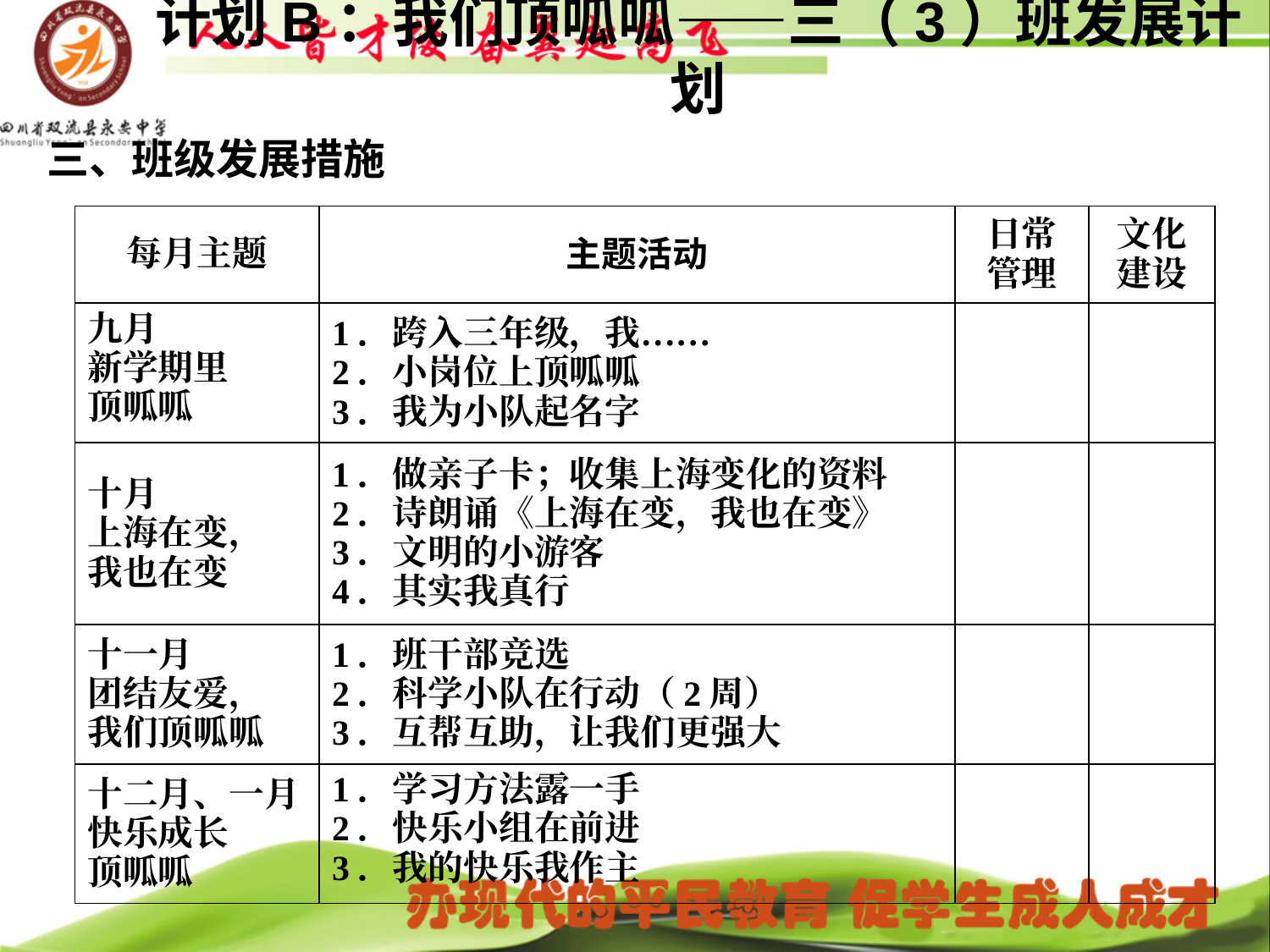

# 计划B：我们顶呱呱——三（3）班发展计划
三、班级发展措施

| 每月主题 | 主题活动 | 日常 管理 | 文化 建设 |
| --- | --- | --- | --- |
| 九月 新学期里 顶呱呱 | 1．跨入三年级，我…… 2．小岗位上顶呱呱 3．我为小队起名字 |  |  |
| 十月 上海在变， 我也在变 | 1．做亲子卡；收集上海变化的资料 2．诗朗诵《上海在变，我也在变》 3．文明的小游客 4．其实我真行 |  |  |
| 十一月 团结友爱， 我们顶呱呱 | 1．班干部竞选 2．科学小队在行动（2周） 3．互帮互助，让我们更强大 |  |  |
| 十二月、一月 快乐成长 顶呱呱 | 1．学习方法露一手 2．快乐小组在前进 3．我的快乐我作主 |  |  |